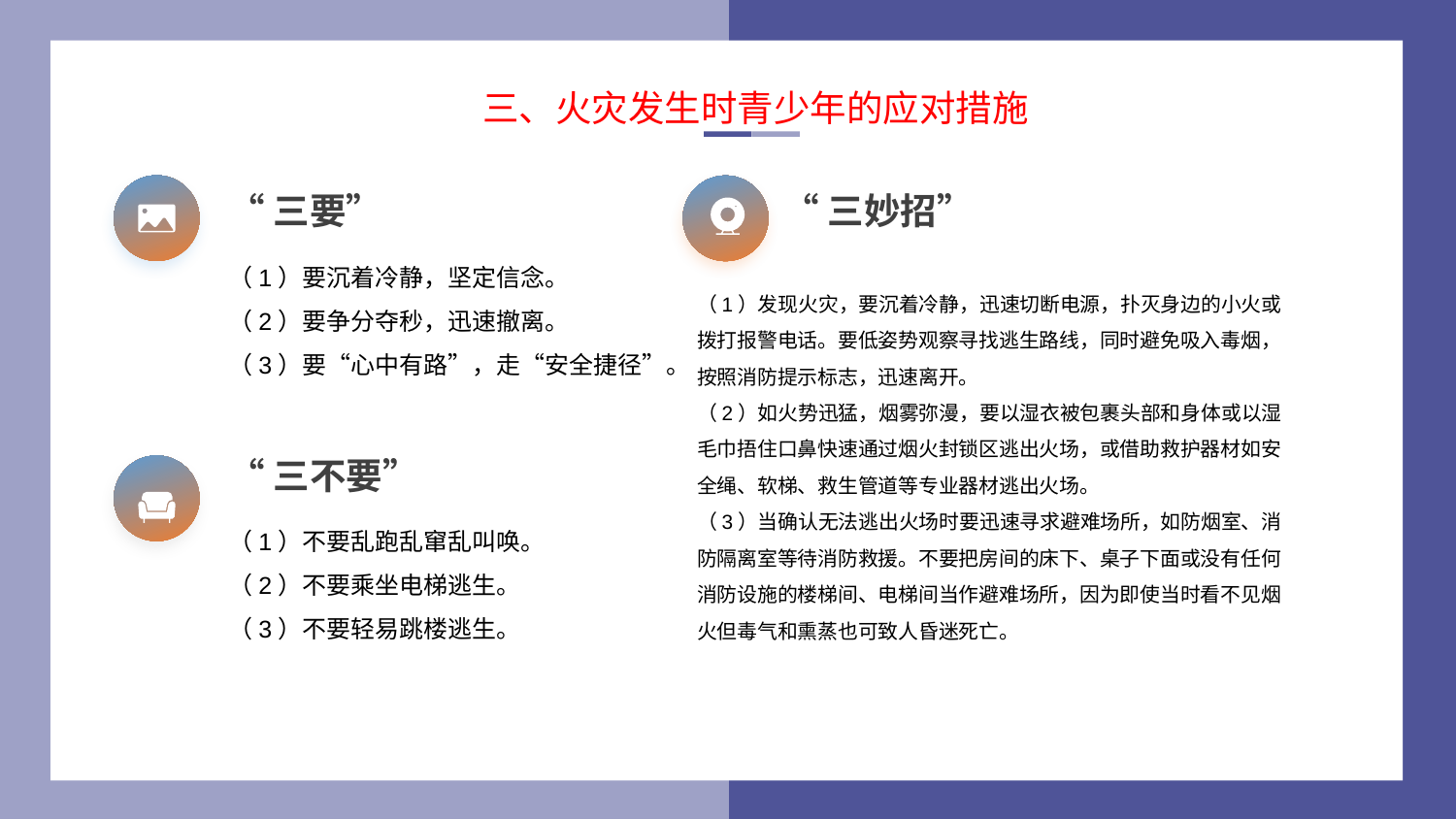

三、火灾发生时青少年的应对措施

“三妙招”
“三要”

（1）要沉着冷静，坚定信念。
（2）要争分夺秒，迅速撤离。
（3）要“心中有路”，走“安全捷径”。
（1）发现火灾，要沉着冷静，迅速切断电源，扑灭身边的小火或拨打报警电话。要低姿势观察寻找逃生路线，同时避免吸入毒烟，按照消防提示标志，迅速离开。
（2）如火势迅猛，烟雾弥漫，要以湿衣被包裹头部和身体或以湿毛巾捂住口鼻快速通过烟火封锁区逃出火场，或借助救护器材如安全绳、软梯、救生管道等专业器材逃出火场。
（3）当确认无法逃出火场时要迅速寻求避难场所，如防烟室、消防隔离室等待消防救援。不要把房间的床下、桌子下面或没有任何消防设施的楼梯间、电梯间当作避难场所，因为即使当时看不见烟火但毒气和熏蒸也可致人昏迷死亡。
“三不要”

（1）不要乱跑乱窜乱叫唤。
（2）不要乘坐电梯逃生。
（3）不要轻易跳楼逃生。